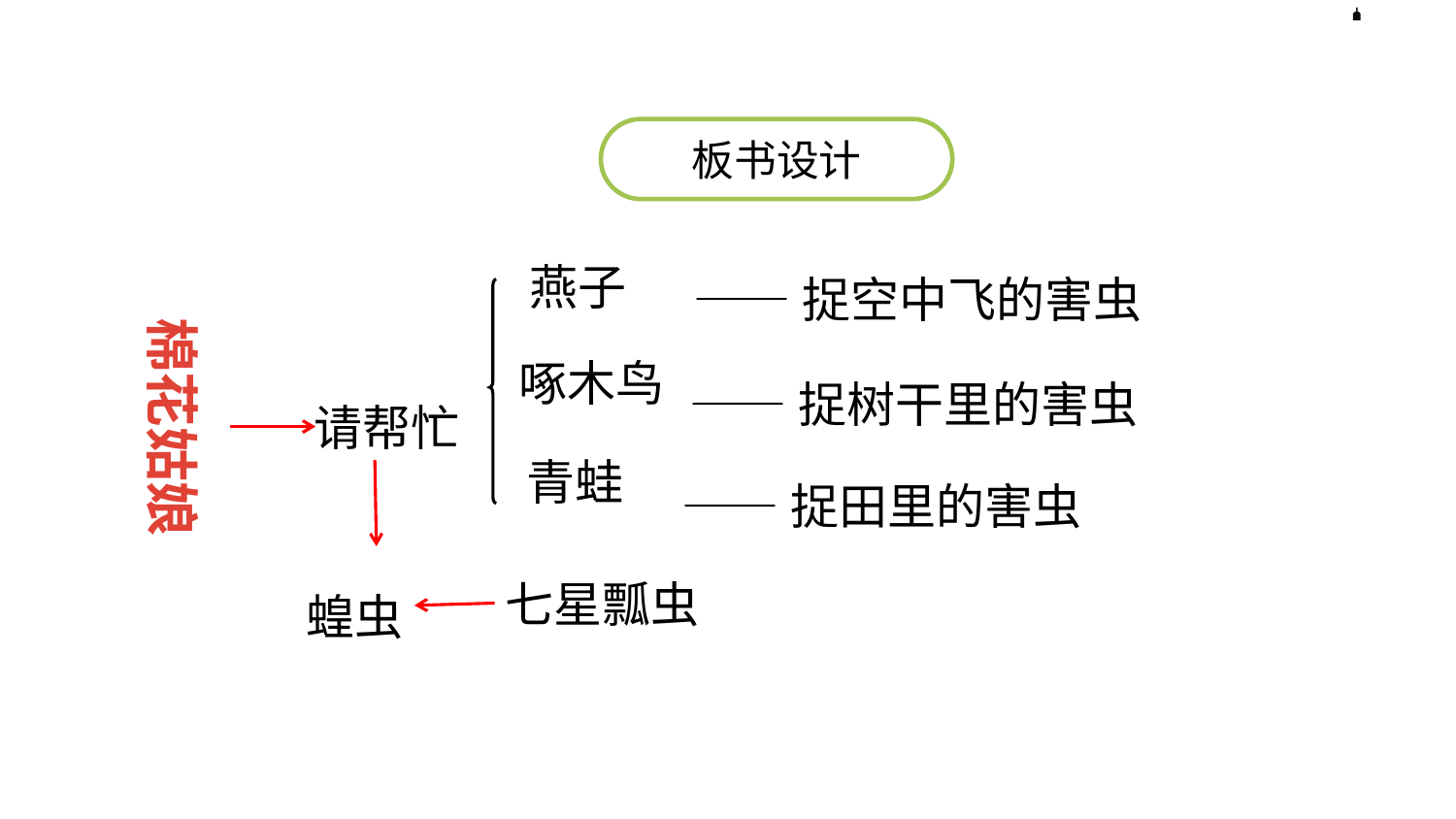

板书设计
燕子
——捉空中飞的害虫

棉花姑娘
啄木鸟
——捉树干里的害虫
请帮忙
青蛙
——捉田里的害虫
蝗虫
七星瓢虫